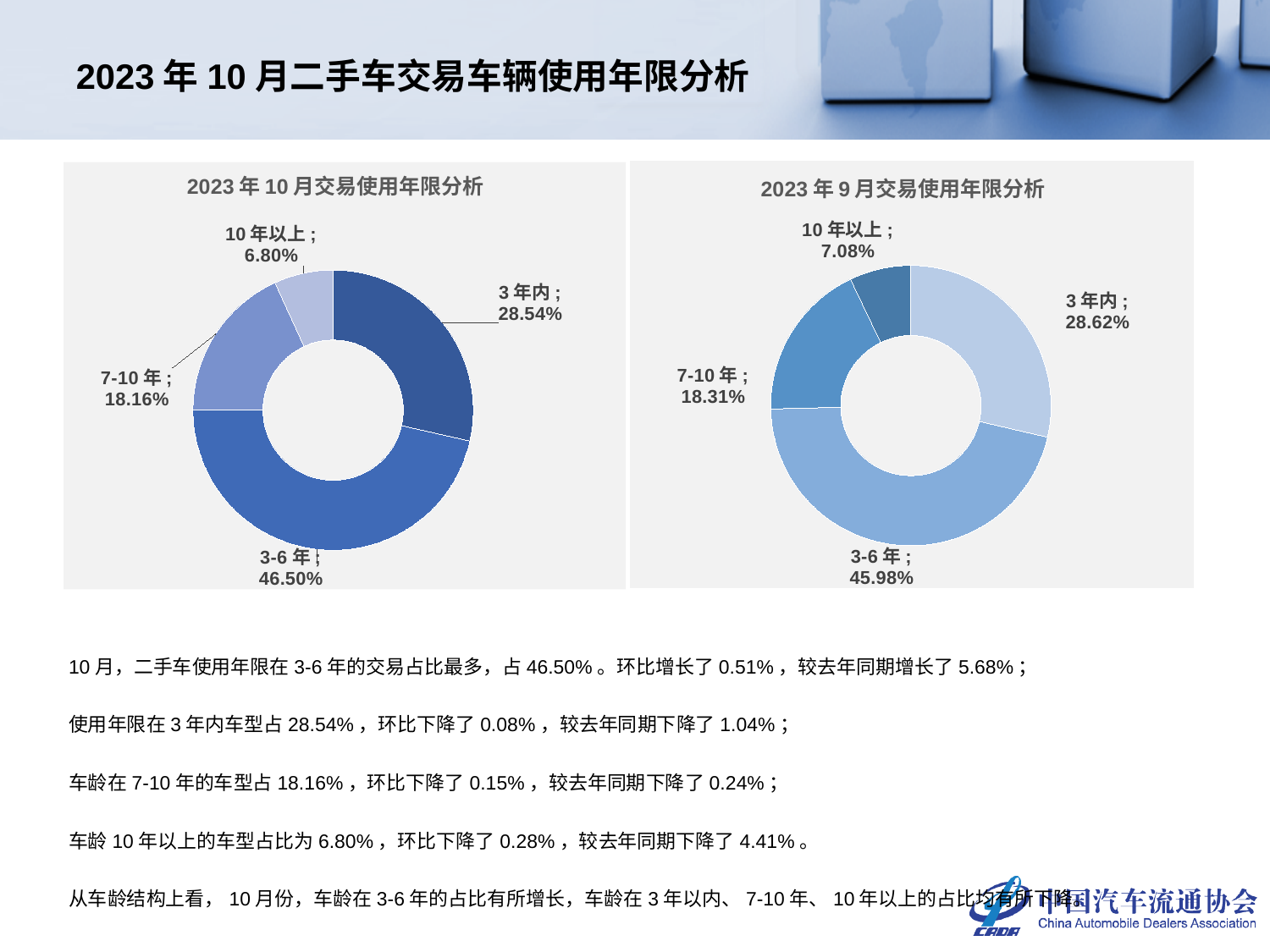

# 2023年10月二手车交易车辆使用年限分析

### Chart: 2023年9月交易使用年限分析

| Category |  |
|---|---|
| 3年内 | 0.2862229331698098 |
| 3-6年 | 0.45984395733644295 |
| 7-10年 | 0.1831101220394869 |
| 10年以上 | 0.07082298745426033 |

### Chart: 2023年10月交易使用年限分析

| Category | 车龄占比 |
|---|---|
| 3年内 | 0.2853953673376797 |
| 3-6年 | 0.4649703855165599 |
| 7-10年 | 0.1816284547641096 |
| 10年以上 | 0.06800579238165083 |
10月，二手车使用年限在3-6年的交易占比最多，占46.50%。环比增长了0.51%，较去年同期增长了5.68%；
使用年限在3年内车型占28.54%，环比下降了0.08%，较去年同期下降了1.04%；
车龄在7-10年的车型占18.16%，环比下降了0.15%，较去年同期下降了0.24%；
车龄10年以上的车型占比为6.80%，环比下降了0.28%，较去年同期下降了4.41%。
从车龄结构上看，10月份，车龄在3-6年的占比有所增长，车龄在3年以内、7-10年、10年以上的占比均有所下降。